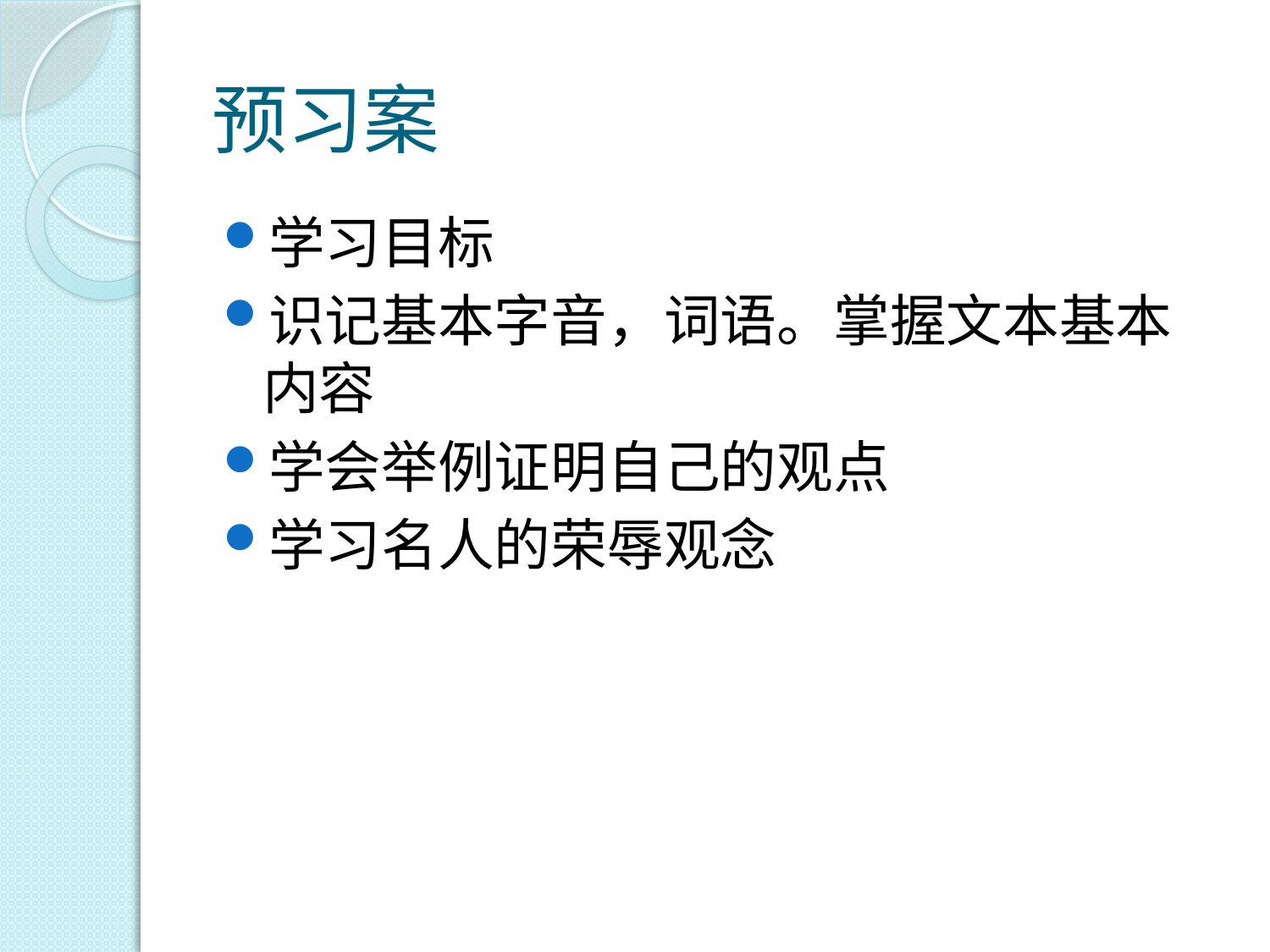

# 预习案
学习目标
识记基本字音，词语。掌握文本基本内容
学会举例证明自己的观点
学习名人的荣辱观念